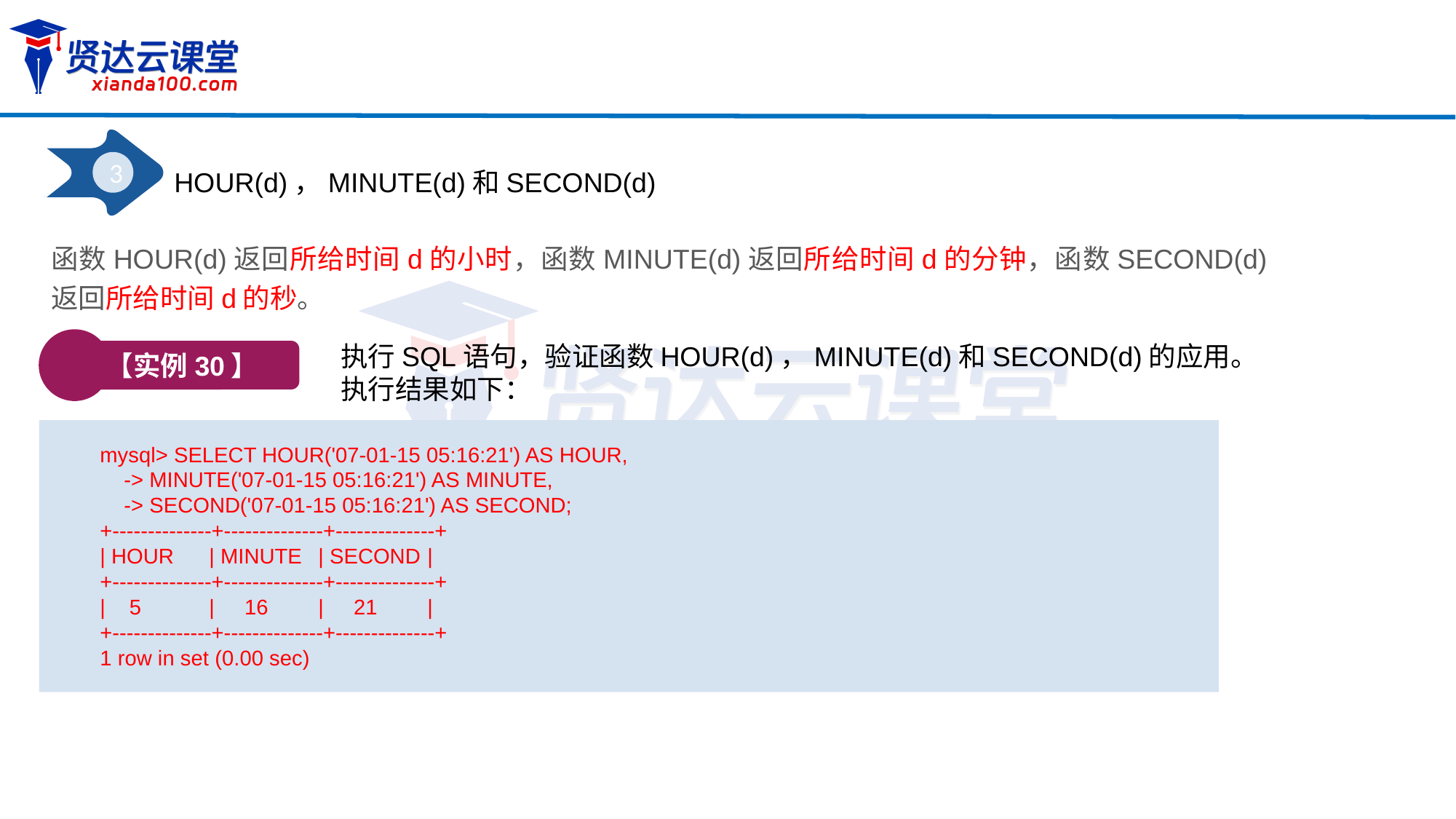

3
HOUR(d)，MINUTE(d)和SECOND(d)
函数HOUR(d)返回所给时间d的小时，函数MINUTE(d)返回所给时间d的分钟，函数SECOND(d)返回所给时间d的秒。

【实例30】
执行SQL语句，验证函数HOUR(d)，MINUTE(d)和SECOND(d)的应用。执行结果如下：

mysql> SELECT HOUR('07-01-15 05:16:21') AS HOUR,
    -> MINUTE('07-01-15 05:16:21') AS MINUTE,
    -> SECOND('07-01-15 05:16:21') AS SECOND;
+--------------+--------------+--------------+
| HOUR	| MINUTE	| SECOND	|
+--------------+--------------+--------------+
|    5	|     16	|     21	|
+--------------+--------------+--------------+
1 row in set (0.00 sec)